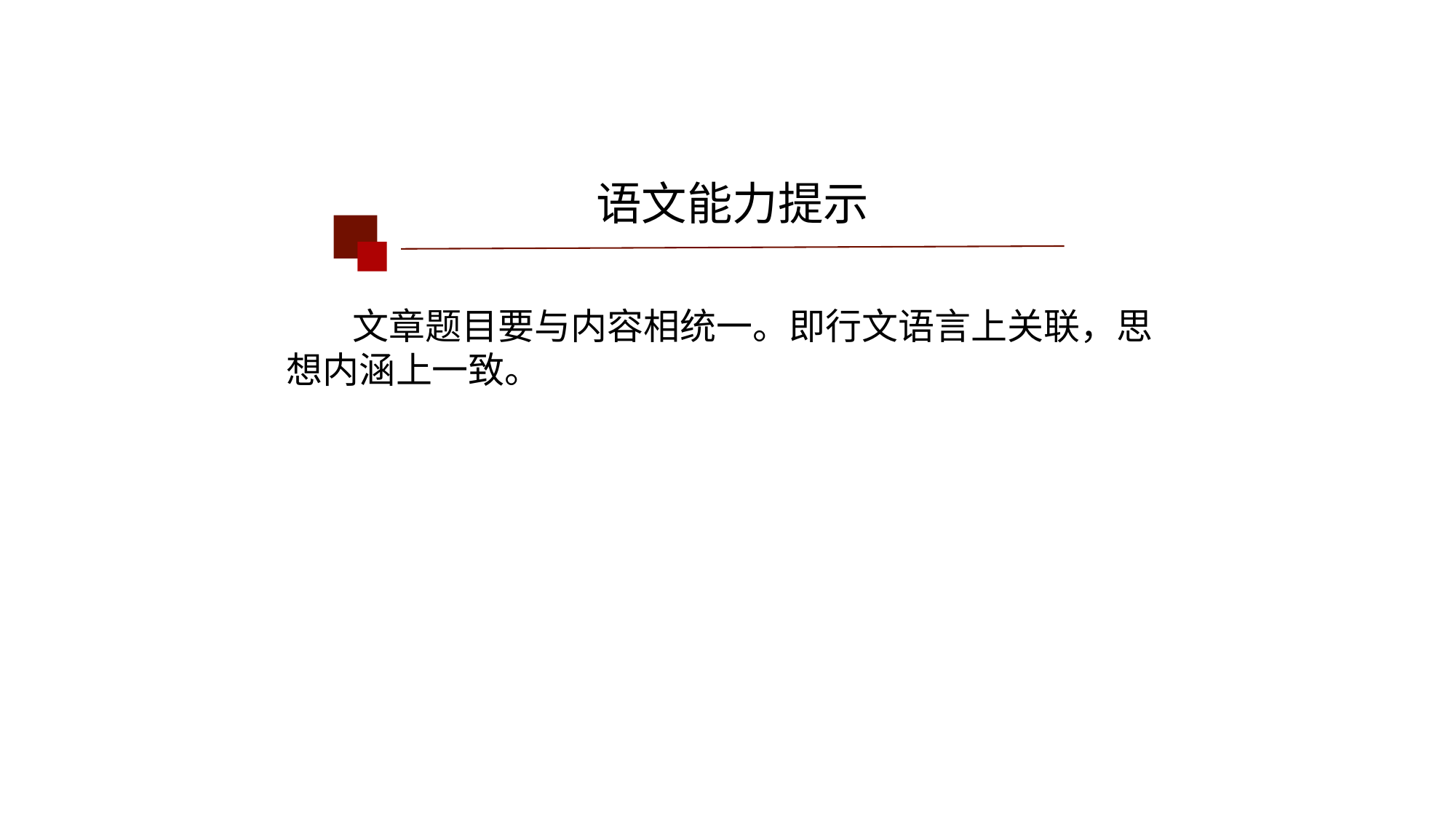

语文能力提示

       文章题目要与内容相统一。即行文语言上关联，思想内涵上一致。